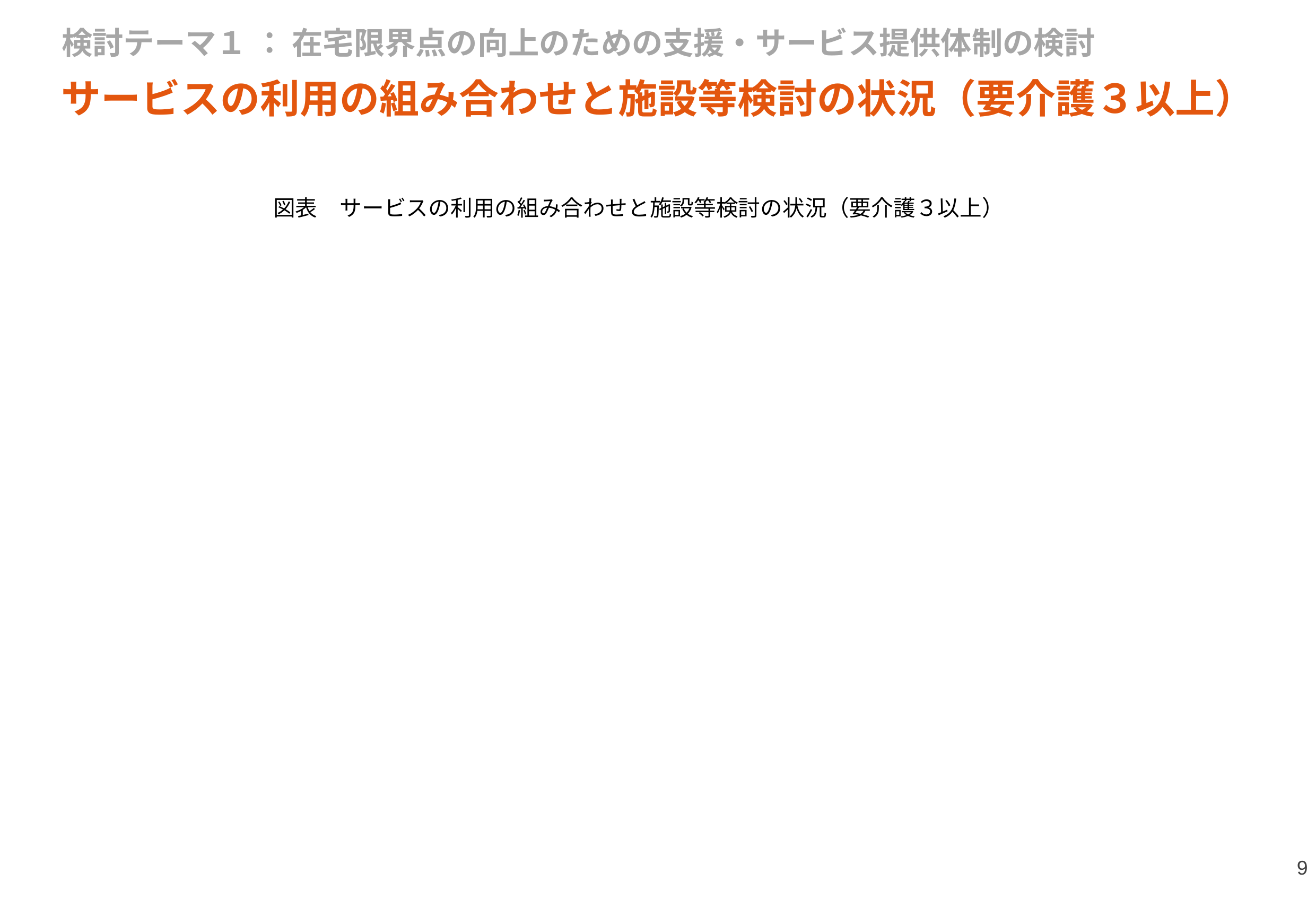

検討テーマ１ ： 在宅限界点の向上のための支援・サービス提供体制の検討
サービスの利用の組み合わせと施設等検討の状況（要介護３以上）
図表　サービスの利用の組み合わせと施設等検討の状況（要介護３以上）
9